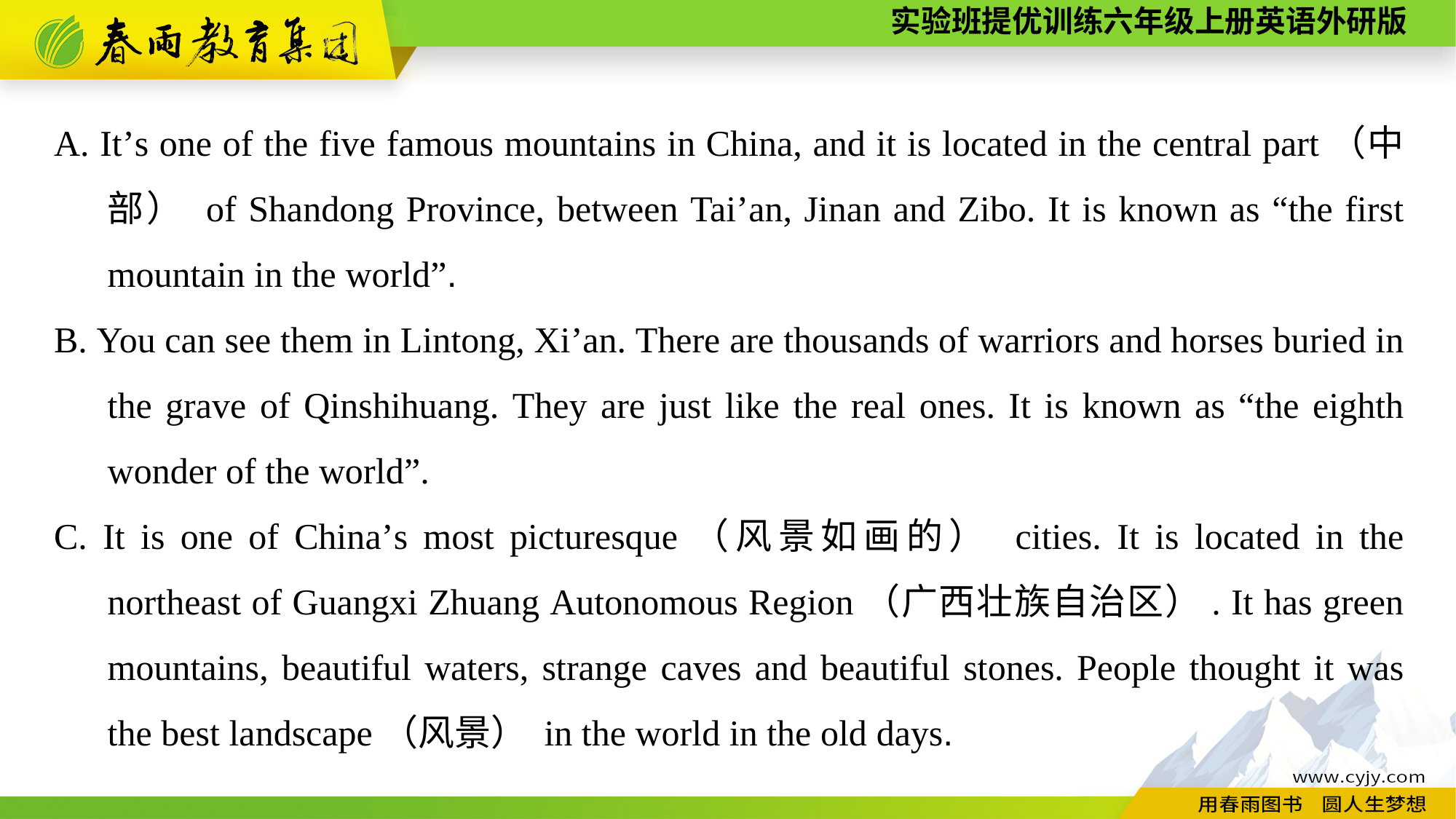

A. It’s one of the five famous mountains in China, and it is located in the central part（中部） of Shandong Province, between Tai’an, Jinan and Zibo. It is known as “the first mountain in the world”.
B. You can see them in Lintong, Xi’an. There are thousands of warriors and horses buried in the grave of Qinshihuang. They are just like the real ones. It is known as “the eighth wonder of the world”.
C. It is one of China’s most picturesque（风景如画的） cities. It is located in the northeast of Guangxi Zhuang Autonomous Region（广西壮族自治区）. It has green mountains, beautiful waters, strange caves and beautiful stones. People thought it was the best landscape（风景） in the world in the old days.